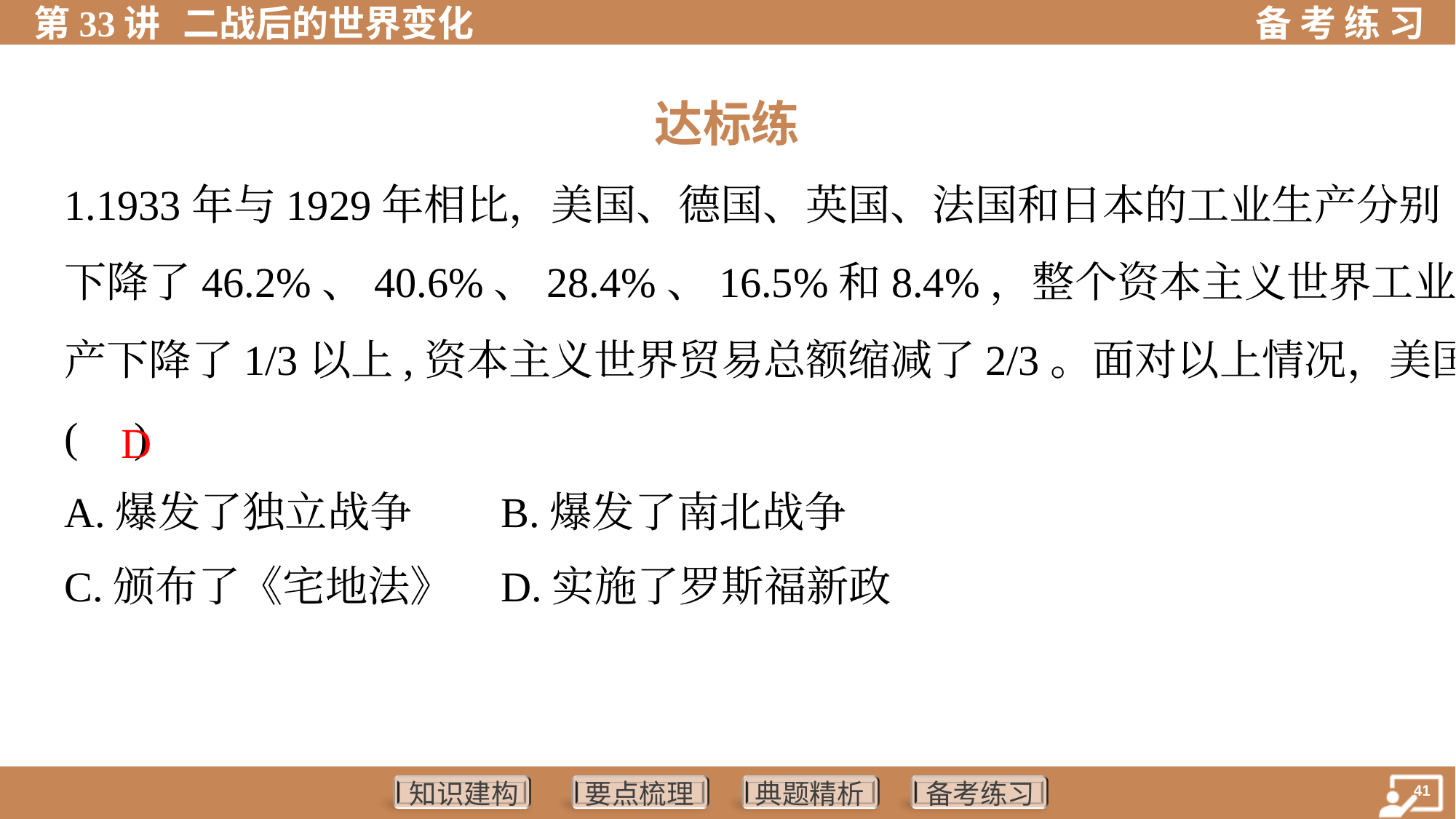

达标练
1.1933年与1929年相比，美国、德国、英国、法国和日本的工业生产分别
下降了46.2%、40.6%、28.4%、16.5%和8.4%，整个资本主义世界工业生
产下降了1/3以上,资本主义世界贸易总额缩减了2/3。面对以上情况，美国
(     )
D
A.爆发了独立战争	B.爆发了南北战争
C.颁布了《宅地法》	D.实施了罗斯福新政